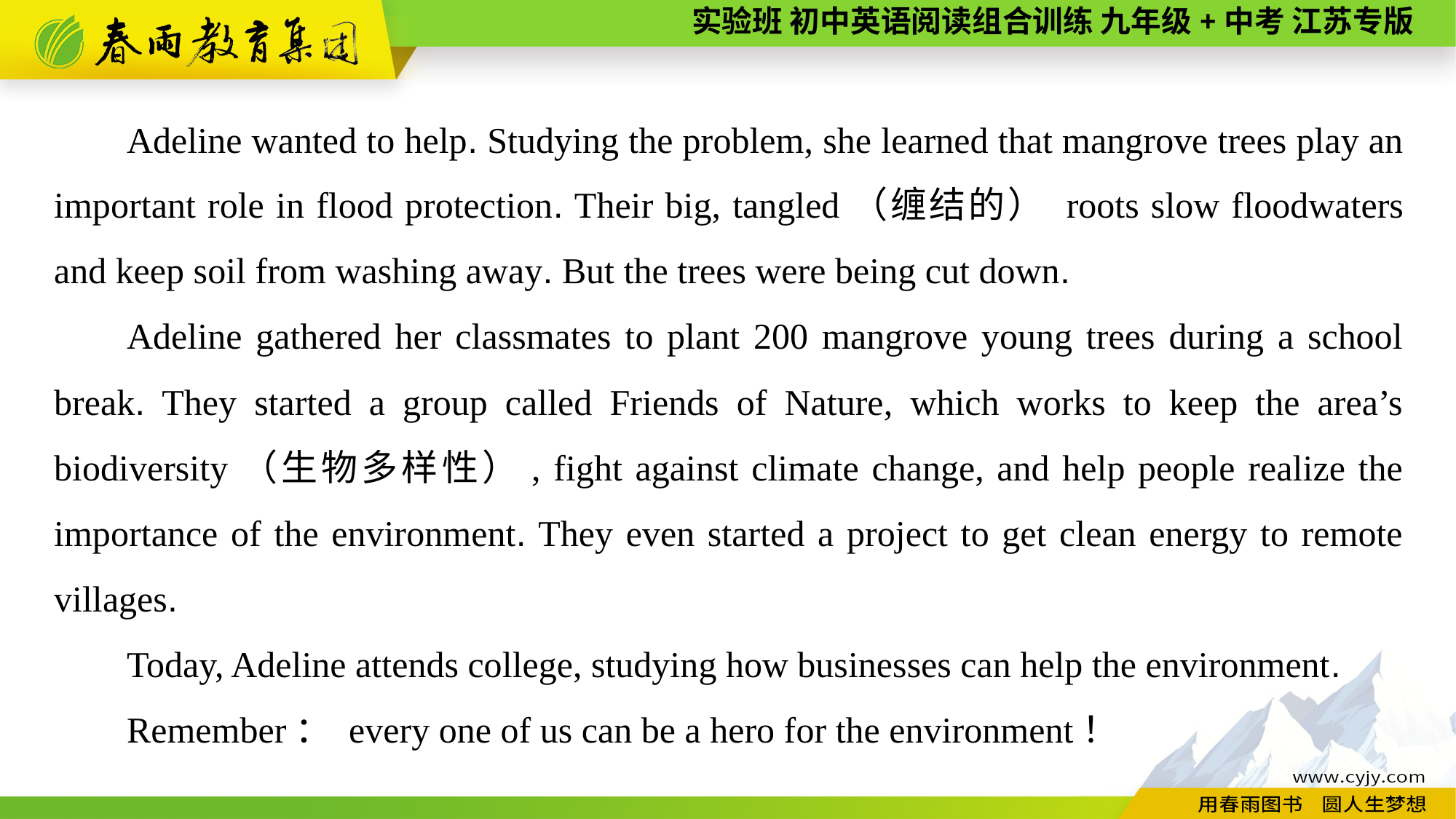

Adeline wanted to help. Studying the problem, she learned that mangrove trees play an important role in flood protection. Their big, tangled（缠结的） roots slow floodwaters and keep soil from washing away. But the trees were being cut down.
Adeline gathered her classmates to plant 200 mangrove young trees during a school break. They started a group called Friends of Nature, which works to keep the area’s biodiversity（生物多样性）, fight against climate change, and help people realize the importance of the environment. They even started a project to get clean energy to remote villages.
Today, Adeline attends college, studying how businesses can help the environment.
Remember： every one of us can be a hero for the environment！